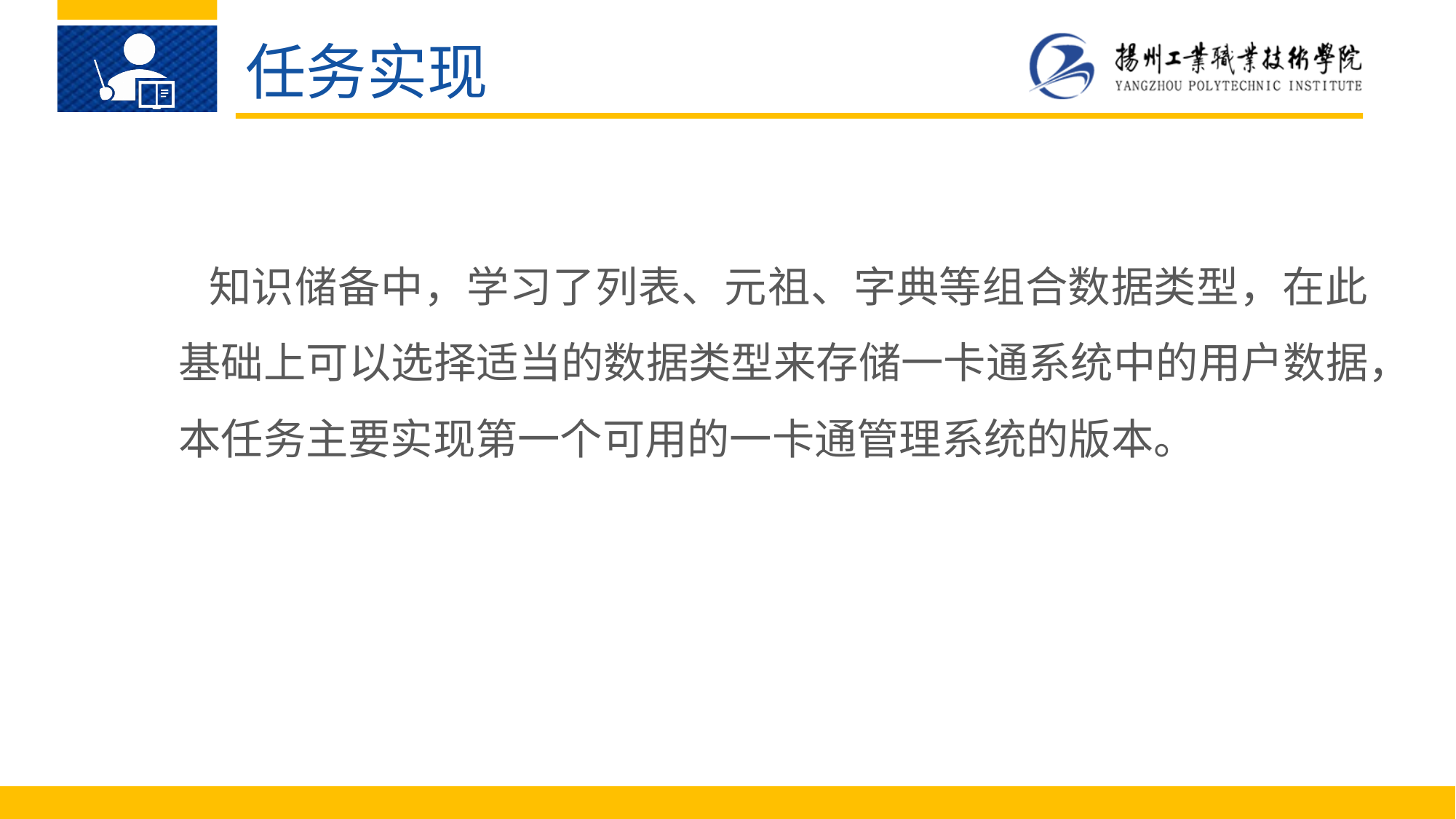

任务实现
知识储备中，学习了列表、元祖、字典等组合数据类型，在此基础上可以选择适当的数据类型来存储一卡通系统中的用户数据，本任务主要实现第一个可用的一卡通管理系统的版本。